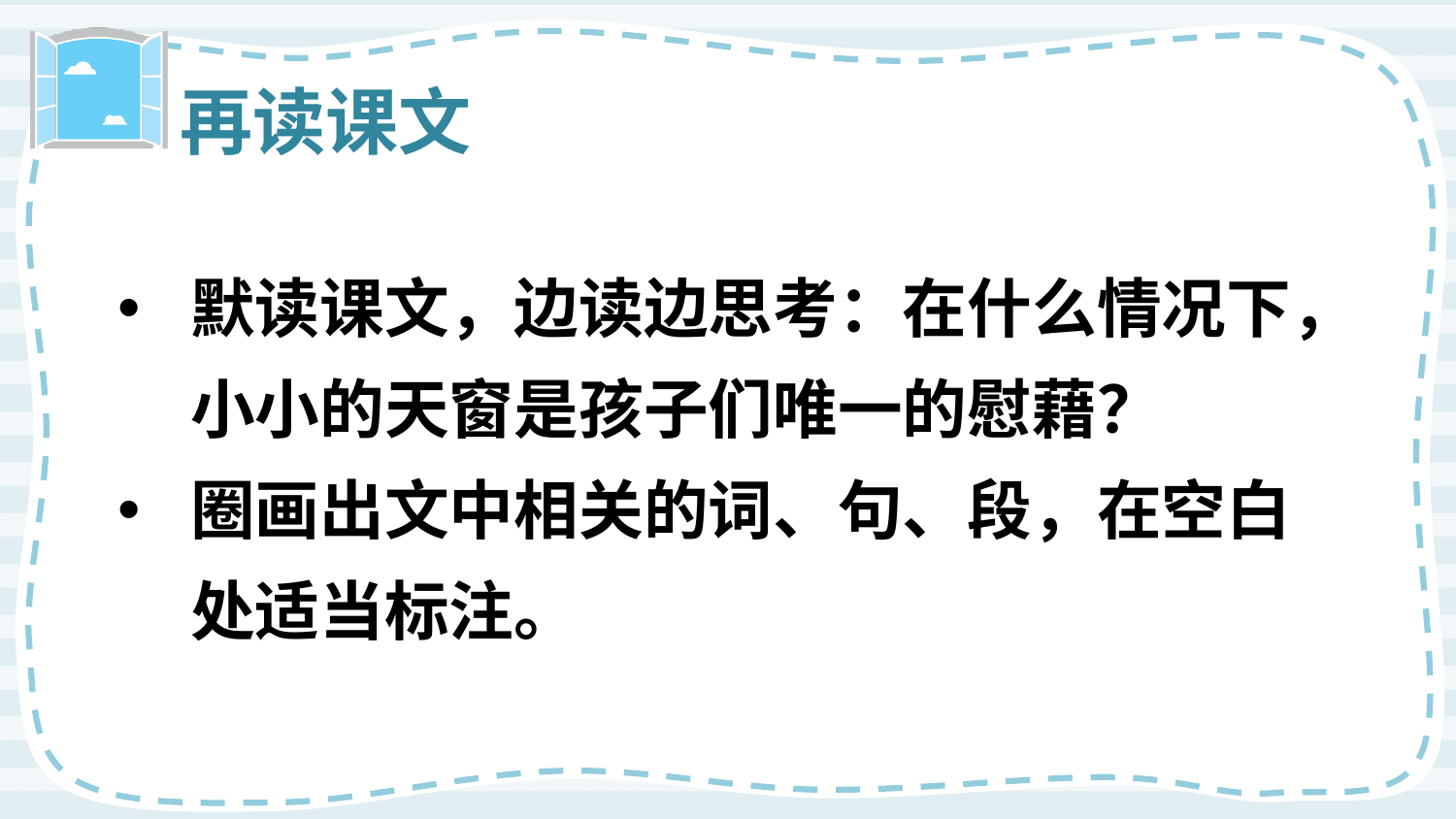

再读课文
默读课文，边读边思考：在什么情况下，小小的天窗是孩子们唯一的慰藉？
圈画出文中相关的词、句、段，在空白处适当标注。